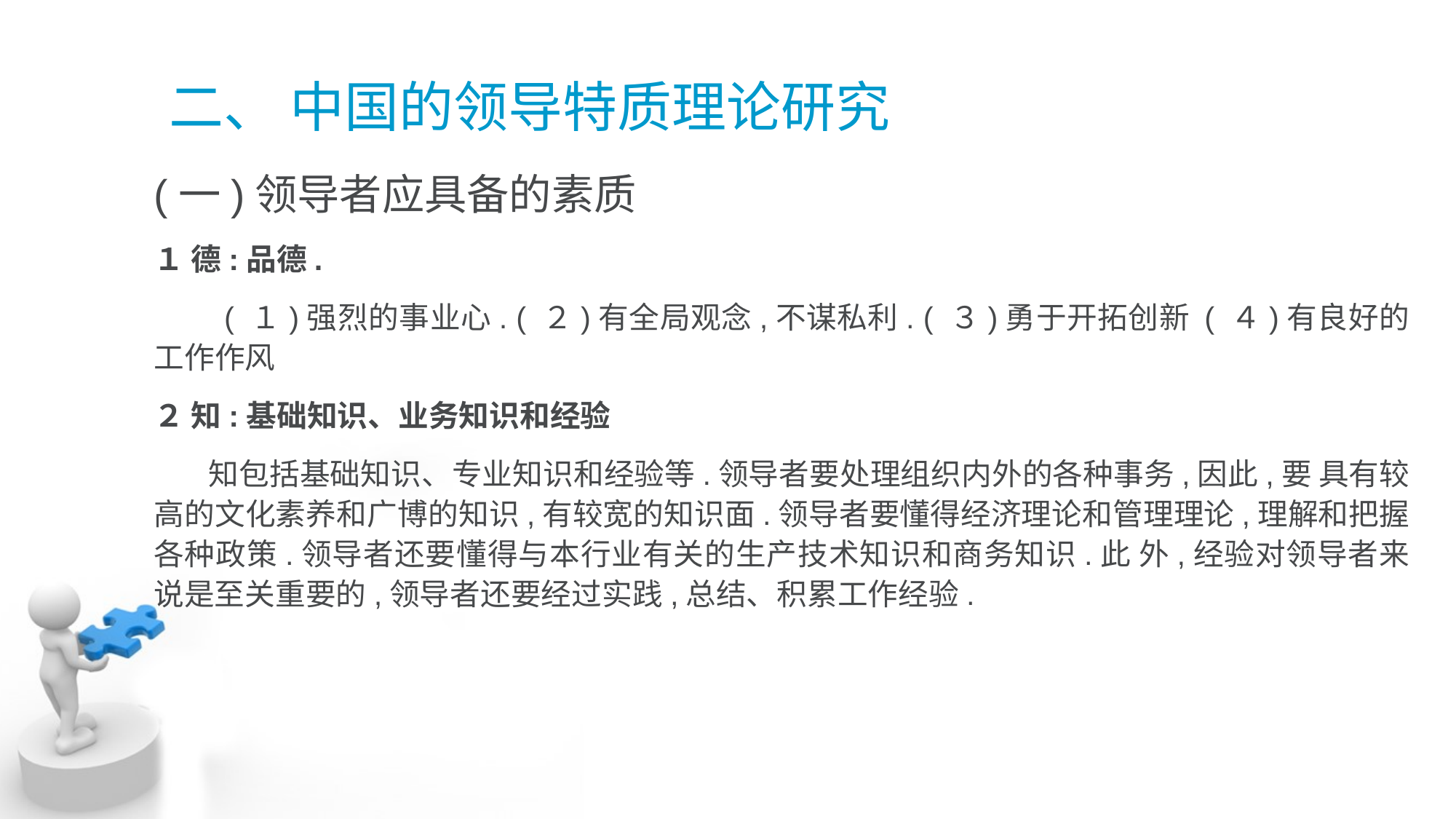

# 二、 中国的领导特质理论研究
(一)领导者应具备的素质
１ 德:品德.
        ( １)强烈的事业心. ( ２)有全局观念,不谋私利. ( ３)勇于开拓创新 ( ４)有良好的工作作风
２ 知:基础知识、业务知识和经验
       知包括基础知识、专业知识和经验等.领导者要处理组织内外的各种事务,因此,要 具有较高的文化素养和广博的知识,有较宽的知识面.领导者要懂得经济理论和管理理论,理解和把握各种政策.领导者还要懂得与本行业有关的生产技术知识和商务知识.此 外,经验对领导者来说是至关重要的,领导者还要经过实践,总结、积累工作经验.